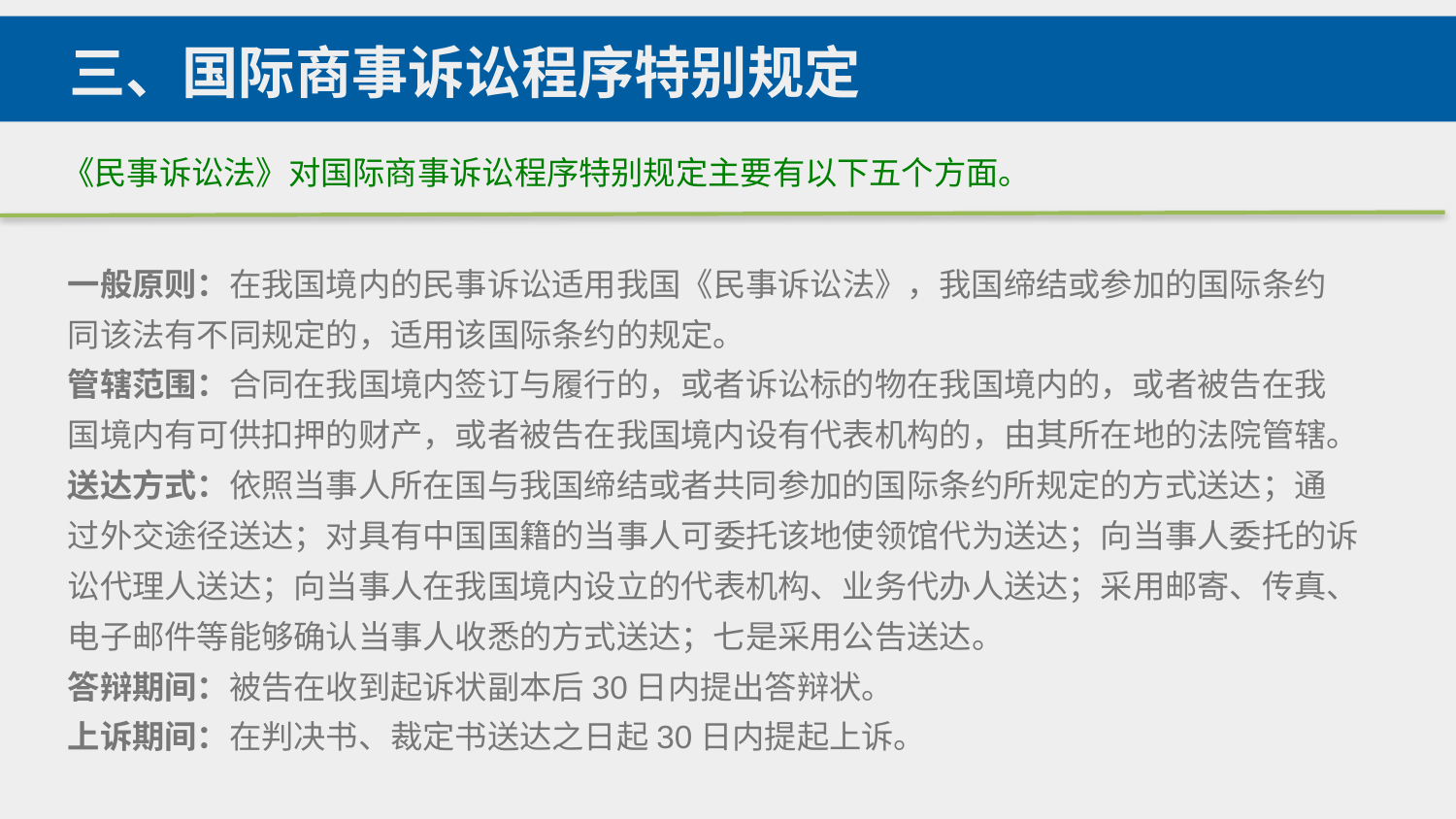

三、国际商事诉讼程序特别规定
《民事诉讼法》对国际商事诉讼程序特别规定主要有以下五个方面。
一般原则：在我国境内的民事诉讼适用我国《民事诉讼法》，我国缔结或参加的国际条约
同该法有不同规定的，适用该国际条约的规定。
管辖范围：合同在我国境内签订与履行的，或者诉讼标的物在我国境内的，或者被告在我
国境内有可供扣押的财产，或者被告在我国境内设有代表机构的，由其所在地的法院管辖。
送达方式：依照当事人所在国与我国缔结或者共同参加的国际条约所规定的方式送达；通
过外交途径送达；对具有中国国籍的当事人可委托该地使领馆代为送达；向当事人委托的诉讼代理人送达；向当事人在我国境内设立的代表机构、业务代办人送达；采用邮寄、传真、电子邮件等能够确认当事人收悉的方式送达；七是采用公告送达。
答辩期间：被告在收到起诉状副本后30日内提出答辩状。
上诉期间：在判决书、裁定书送达之日起30日内提起上诉。